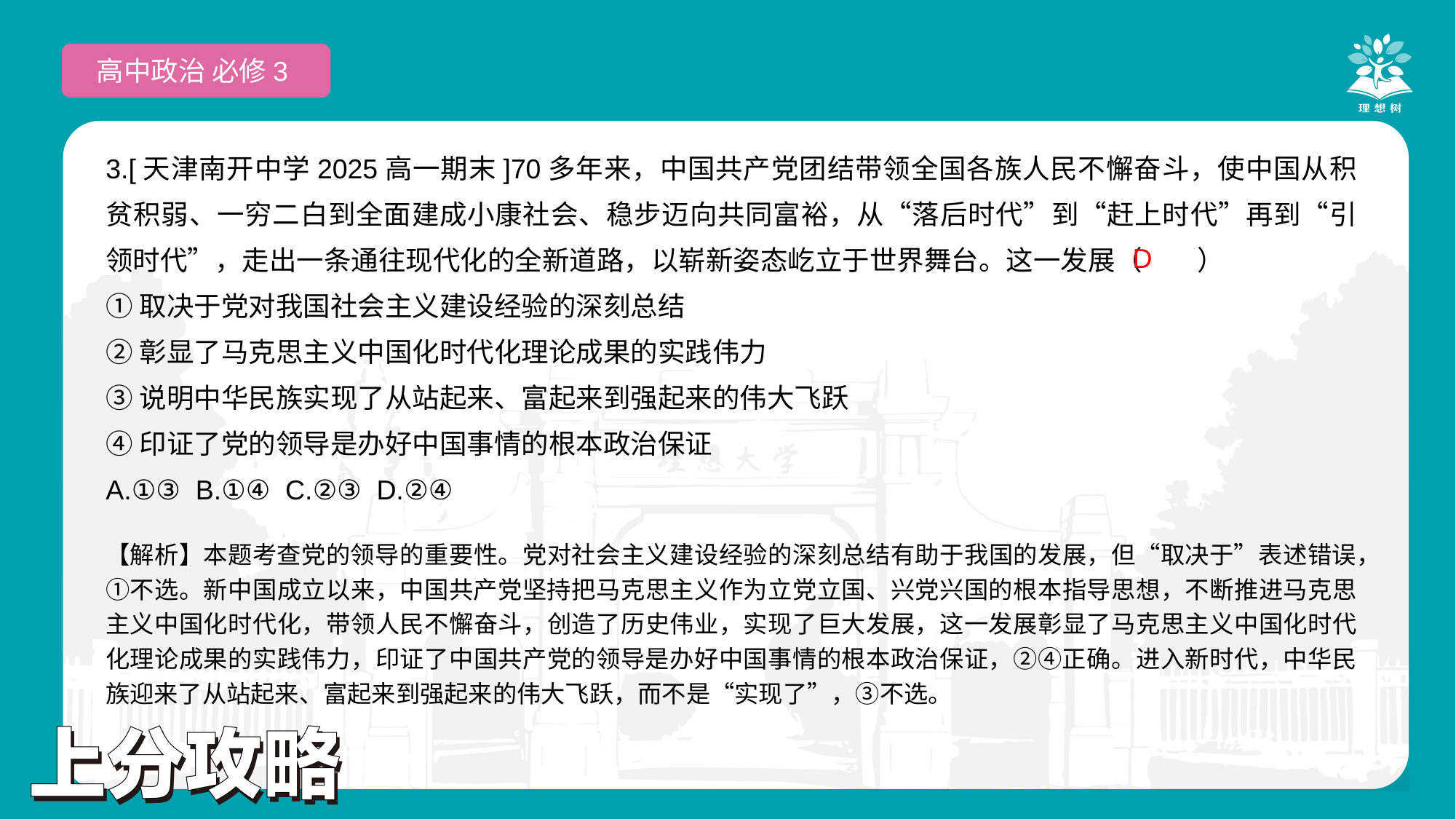

高中政治 必修3
3.[天津南开中学2025高一期末]70多年来，中国共产党团结带领全国各族人民不懈奋斗，使中国从积贫积弱、一穷二白到全面建成小康社会、稳步迈向共同富裕，从“落后时代”到“赶上时代”再到“引领时代”，走出一条通往现代化的全新道路，以崭新姿态屹立于世界舞台。这一发展（　　）
①取决于党对我国社会主义建设经验的深刻总结
②彰显了马克思主义中国化时代化理论成果的实践伟力
③说明中华民族实现了从站起来、富起来到强起来的伟大飞跃
④印证了党的领导是办好中国事情的根本政治保证
A.①③  B.①④  C.②③  D.②④
 D
【解析】本题考查党的领导的重要性。党对社会主义建设经验的深刻总结有助于我国的发展，但“取决于”表述错误，①不选。新中国成立以来，中国共产党坚持把马克思主义作为立党立国、兴党兴国的根本指导思想，不断推进马克思主义中国化时代化，带领人民不懈奋斗，创造了历史伟业，实现了巨大发展，这一发展彰显了马克思主义中国化时代化理论成果的实践伟力，印证了中国共产党的领导是办好中国事情的根本政治保证，②④正确。进入新时代，中华民族迎来了从站起来、富起来到强起来的伟大飞跃，而不是“实现了”，③不选。